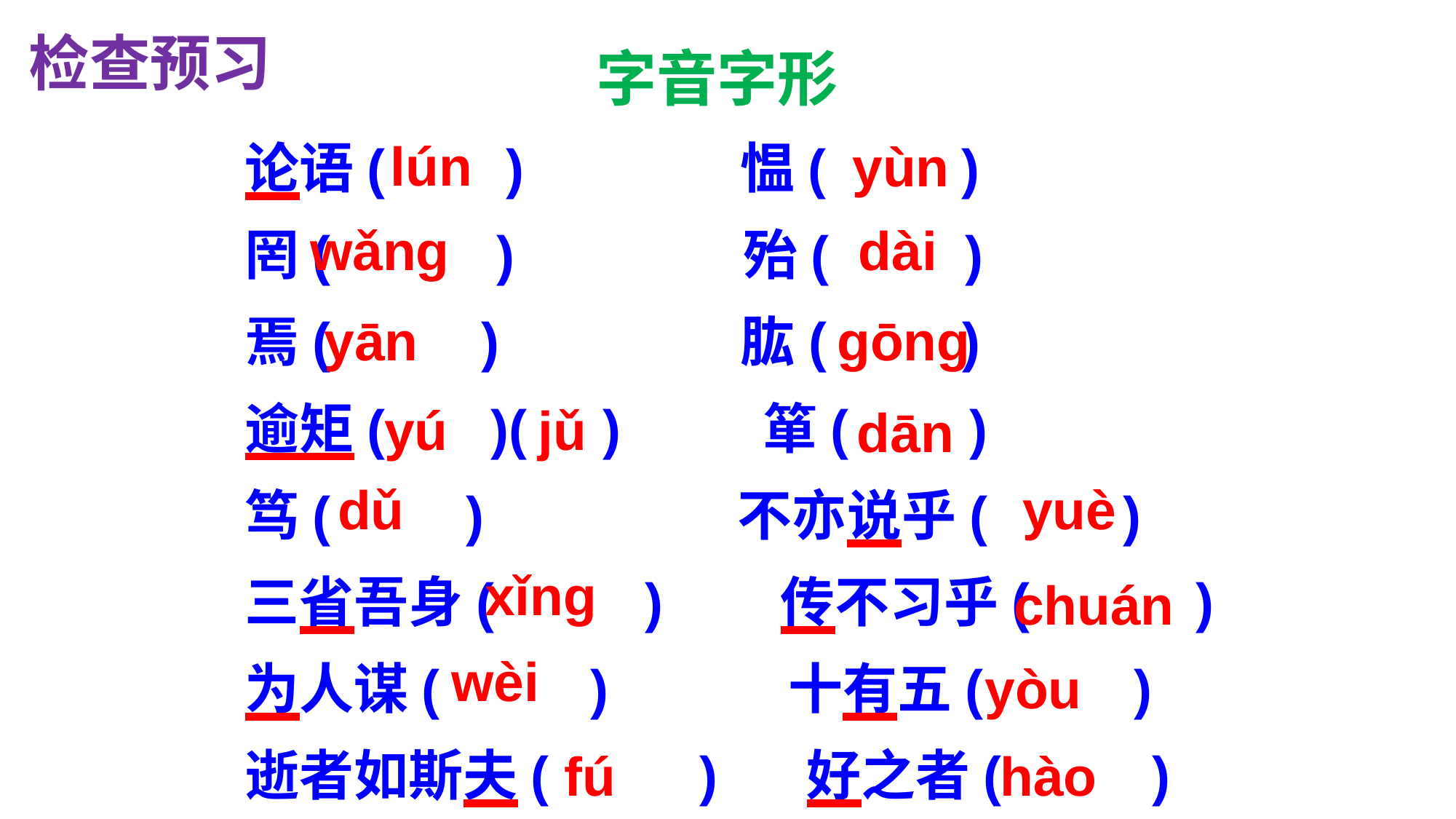

检查预习

字音字形
论语(        )　            愠(         )
罔(           )　             殆(         )
焉(          )　              肱(         )
逾矩(       )(     )　      箪(        )
笃(         )　               不亦说乎(         )
三省吾身(          )　    传不习乎(           )
为人谋(          )           十有五(          )
逝者如斯夫(          )     好之者(          )
lún
yùn
wǎng
dài

yān
gōng

yú      jǔ

dān
dǔ

yuè

xǐng
chuán

wèi
yòu
fú
hào